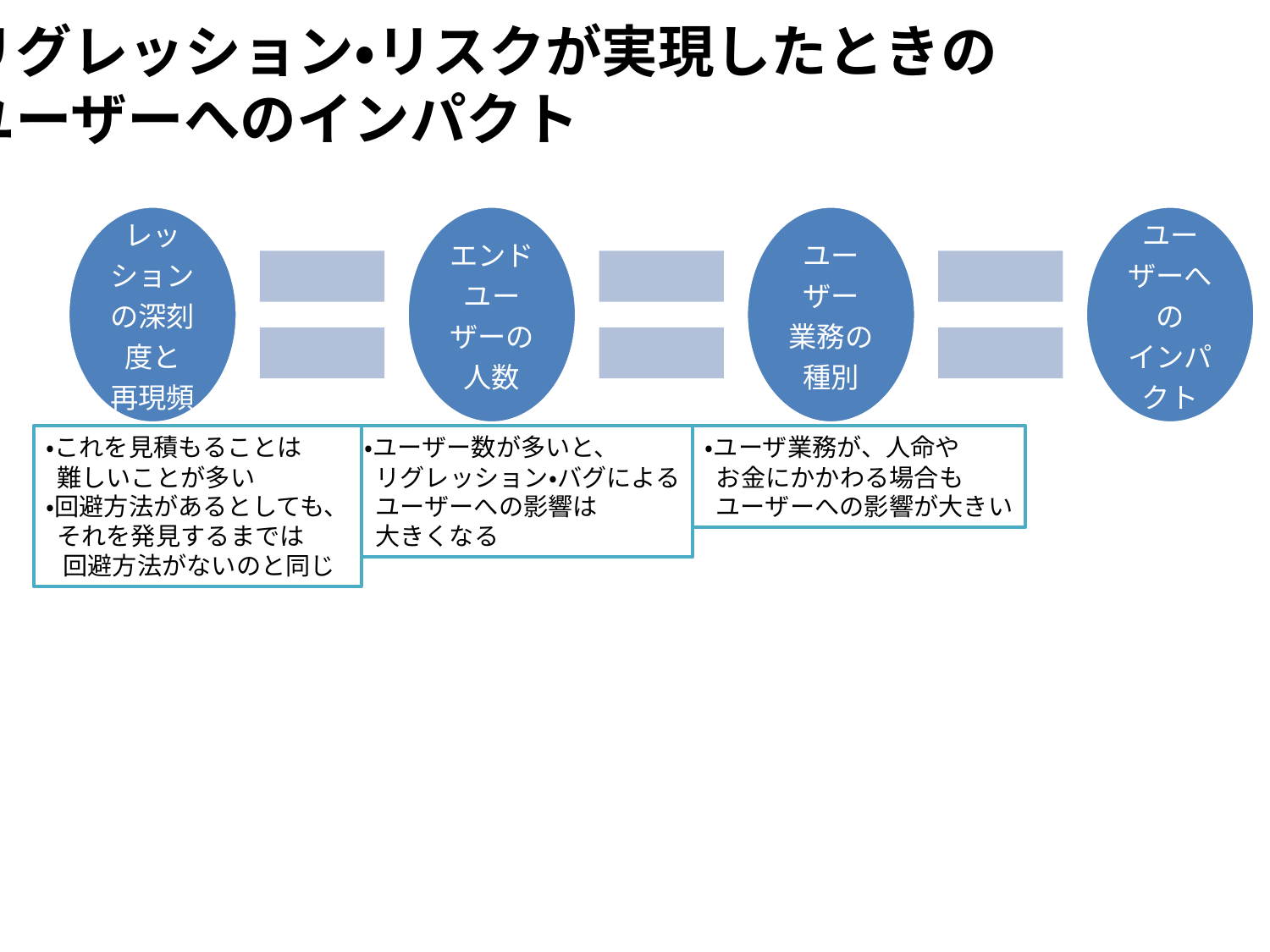

リグレッション・リスクが実現したときの
ユーザーへのインパクト
ユーザー
業務の種別
ユーザーへの
インパクト
リグレッションの深刻度と
再現頻度
エンド
ユーザーの
人数
・これを見積もることは
  難しいことが多い
・回避方法があるとしても、
  それを発見するまでは
  回避方法がないのと同じ
・ユーザー数が多いと、
  リグレッション・バグによる
  ユーザーへの影響は
  大きくなる
・ユーザ業務が、人命や
  お金にかかわる場合も
  ユーザーへの影響が大きい